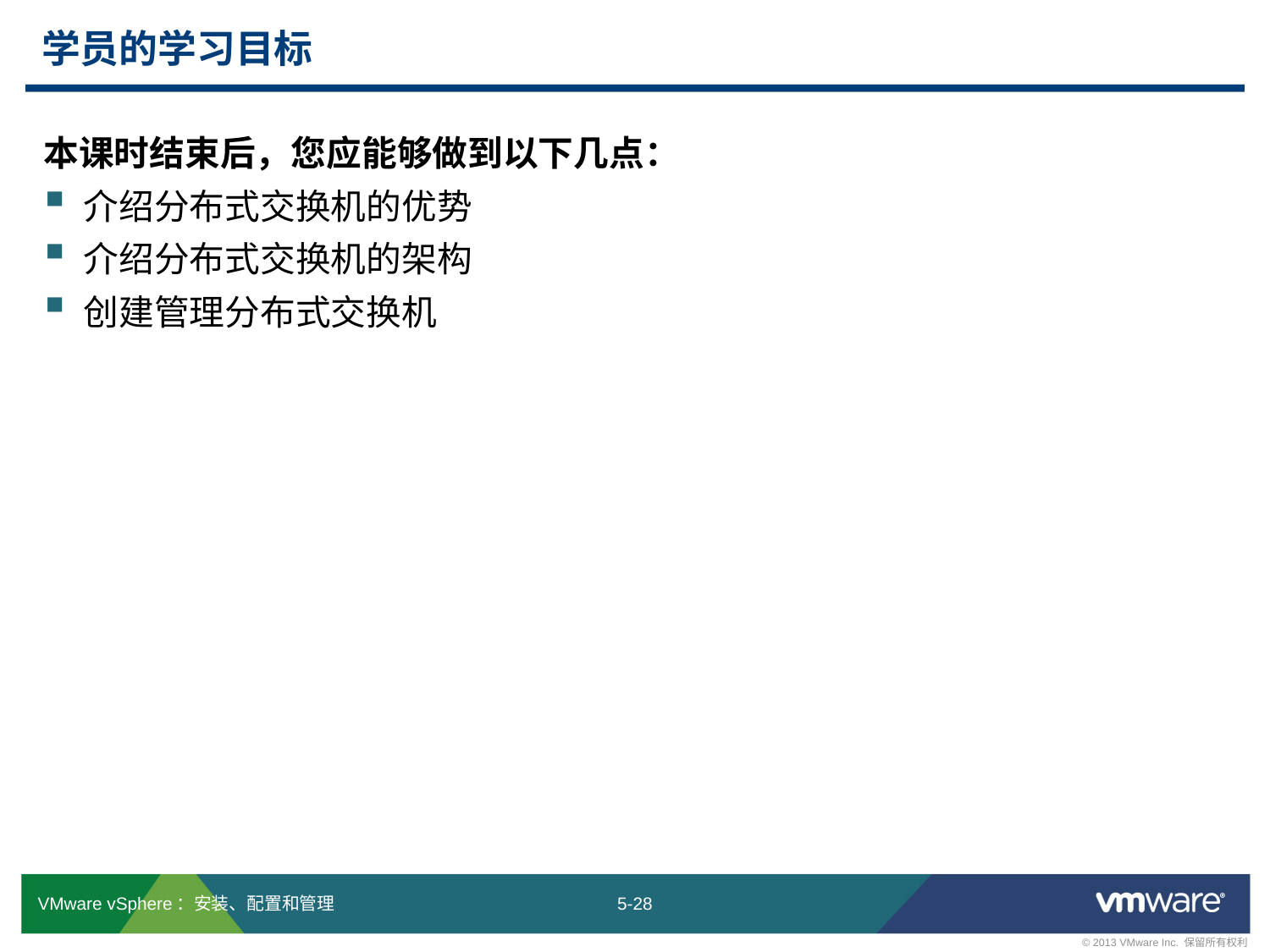

# 学员的学习目标
本课时结束后，您应能够做到以下几点：
介绍分布式交换机的优势
介绍分布式交换机的架构
创建管理分布式交换机